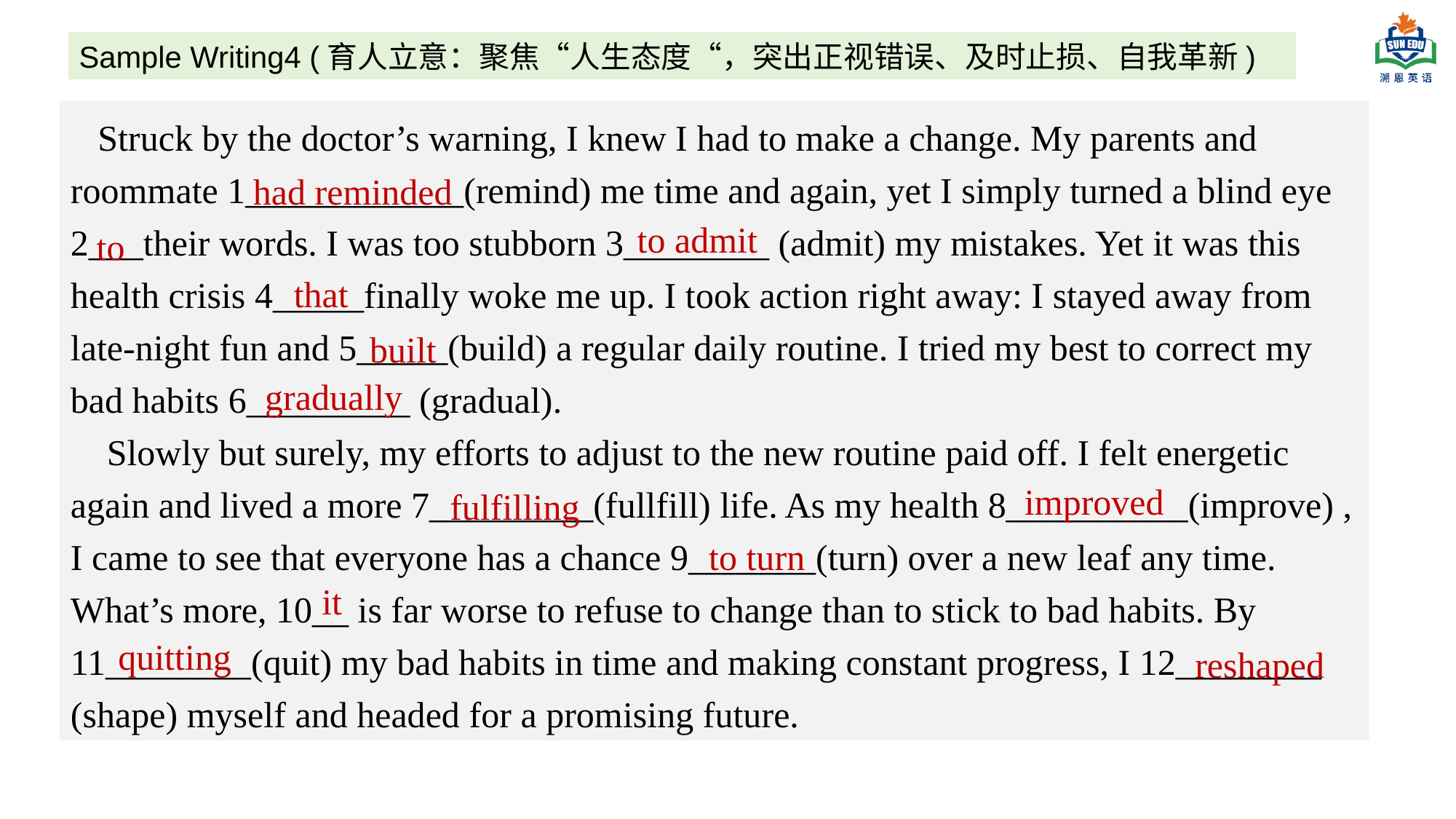

Sample Writing4 (育人立意：聚焦“人生态度“，突出正视错误、及时止损、自我革新)
   Struck by the doctor’s warning, I knew I had to make a change. My parents and roommate 1____________(remind) me time and again, yet I simply turned a blind eye 2___their words. I was too stubborn 3________ (admit) my mistakes. Yet it was this health crisis 4_____finally woke me up. I took action right away: I stayed away from late-night fun and 5_____(build) a regular daily routine. I tried my best to correct my bad habits 6_________ (gradual).
    Slowly but surely, my efforts to adjust to the new routine paid off. I felt energetic again and lived a more 7_________(fullfill) life. As my health 8__________(improve) , I came to see that everyone has a chance 9_______(turn) over a new leaf any time. What’s more, 10__ is far worse to refuse to change than to stick to bad habits. By 11________(quit) my bad habits in time and making constant progress, I 12________ (shape) myself and headed for a promising future.
 had reminded
to admit
to
that
built
gradually
improved
 fulfilling
 to turn
it
quitting
reshaped